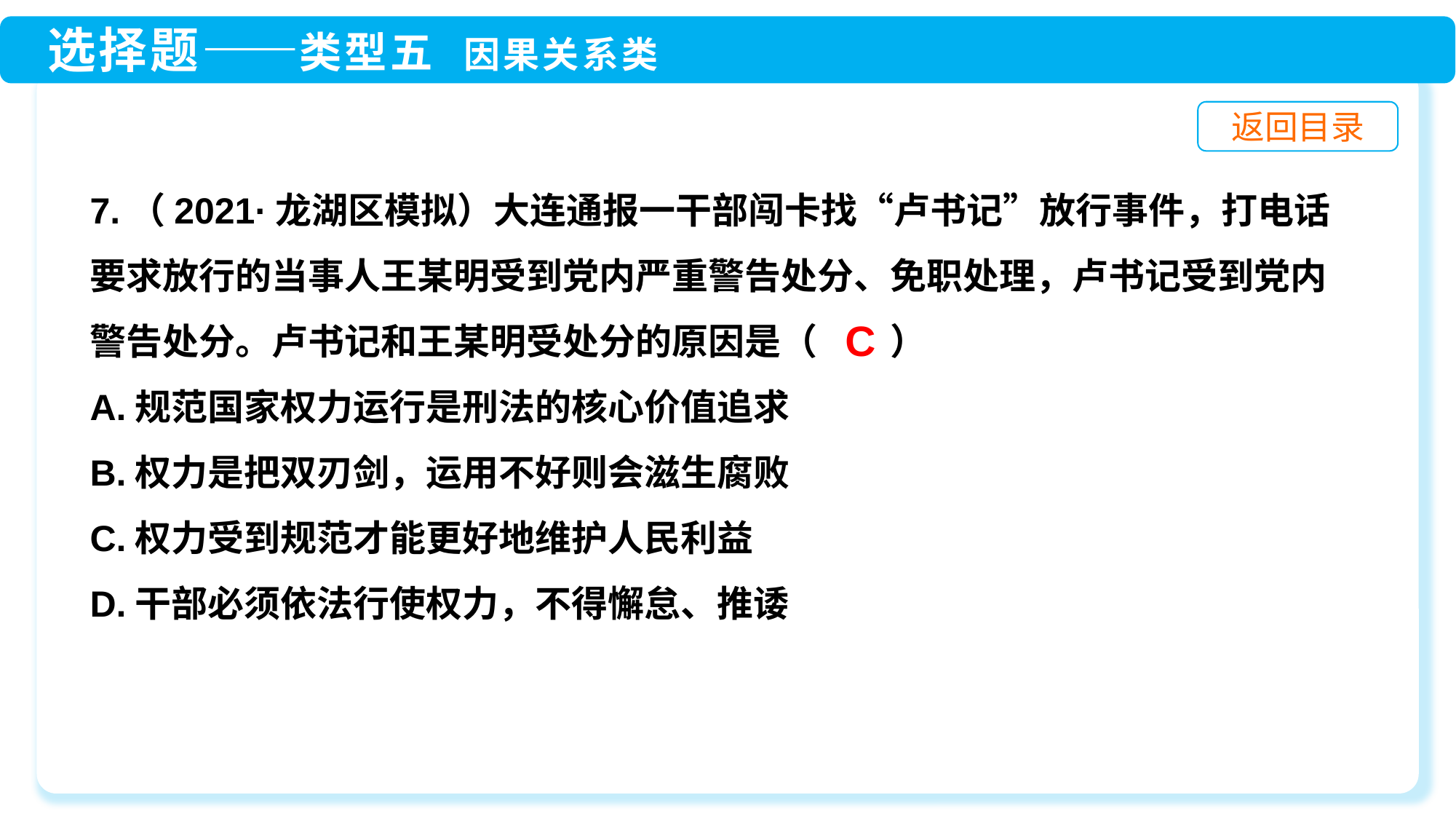

7.（2021·龙湖区模拟）大连通报一干部闯卡找“卢书记”放行事件，打电话要求放行的当事人王某明受到党内严重警告处分、免职处理，卢书记受到党内警告处分。卢书记和王某明受处分的原因是（　　）
A.规范国家权力运行是刑法的核心价值追求
B.权力是把双刃剑，运用不好则会滋生腐败
C.权力受到规范才能更好地维护人民利益
D.干部必须依法行使权力，不得懈怠、推诿
C